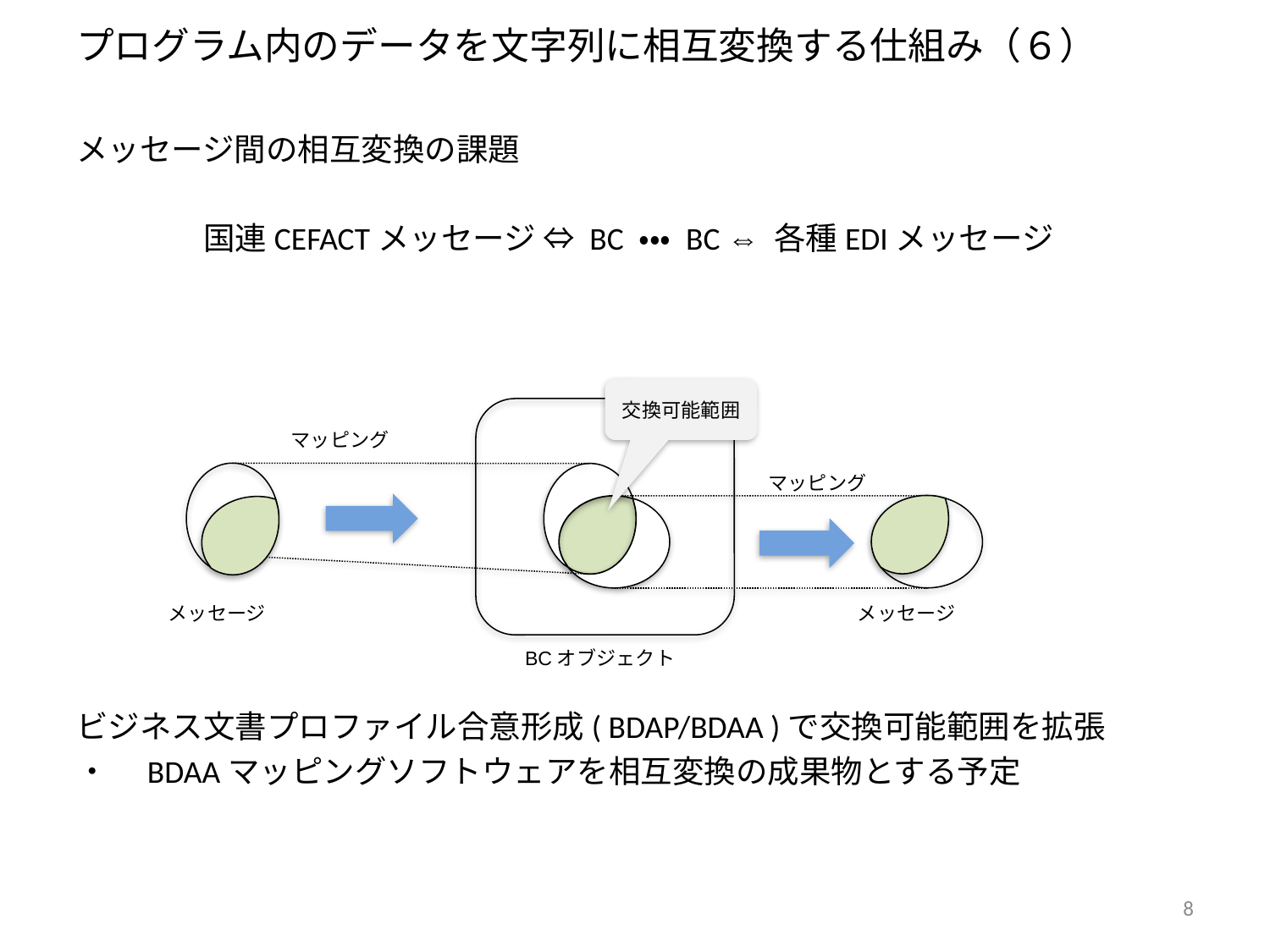

# プログラム内のデータを文字列に相互変換する仕組み（６）
メッセージ間の相互変換の課題

	国連CEFACTメッセージ ⇔ BC ・・・ BC ⇔ 各種EDIメッセージ

ビジネス文書プロファイル合意形成( BDAP/BDAA )で交換可能範囲を拡張
・　BDAAマッピングソフトウェアを相互変換の成果物とする予定
交換可能範囲

マッピング

マッピング

メッセージ
メッセージ
BCオブジェクト
8